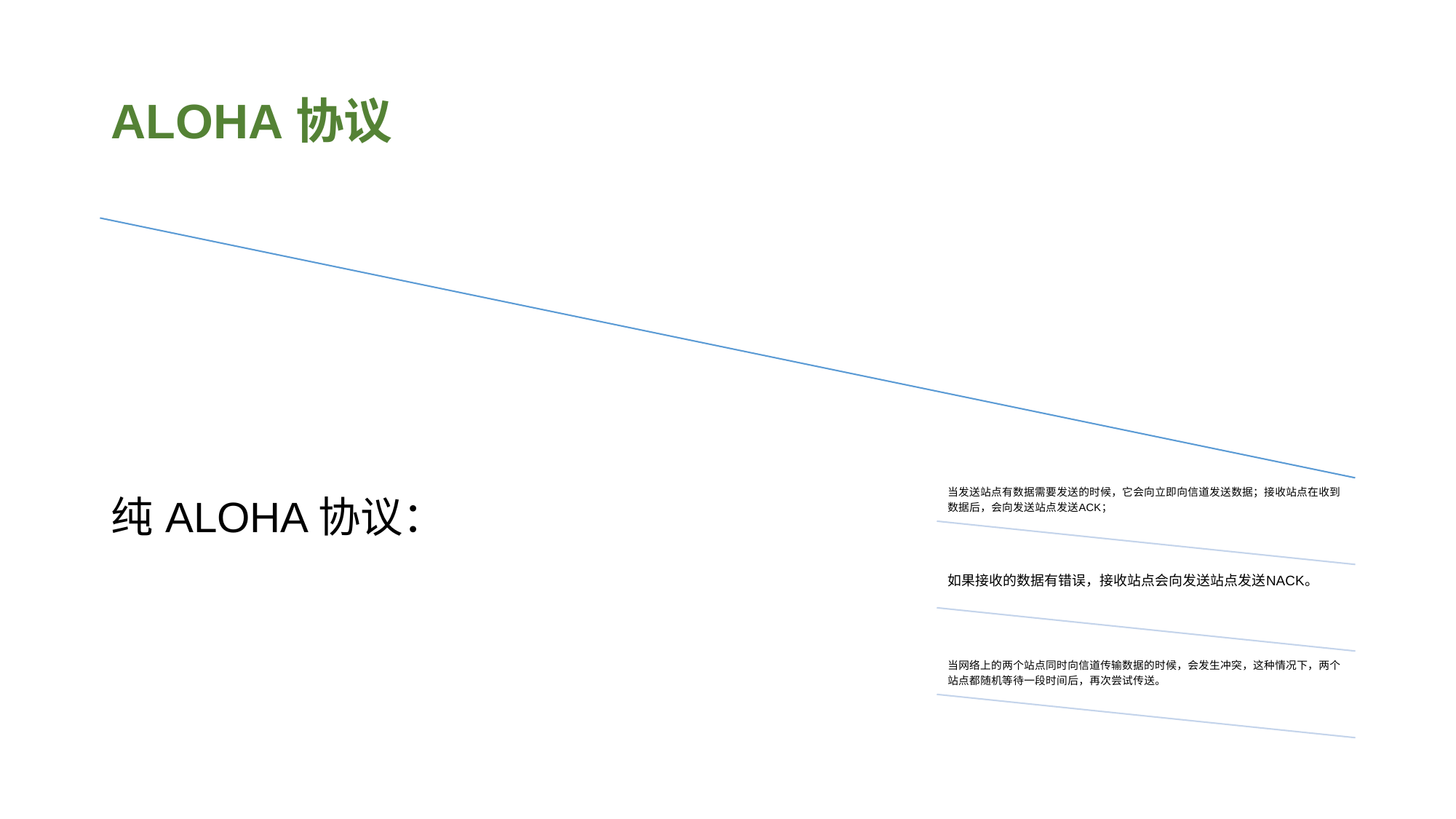

# ALOHA协议
纯ALOHA协议：
当发送站点有数据需要发送的时候，它会向立即向信道发送数据；接收站点在收到数据后，会向发送站点发送ACK；
如果接收的数据有错误，接收站点会向发送站点发送NACK。
当网络上的两个站点同时向信道传输数据的时候，会发生冲突，这种情况下，两个站点都随机等待一段时间后，再次尝试传送。